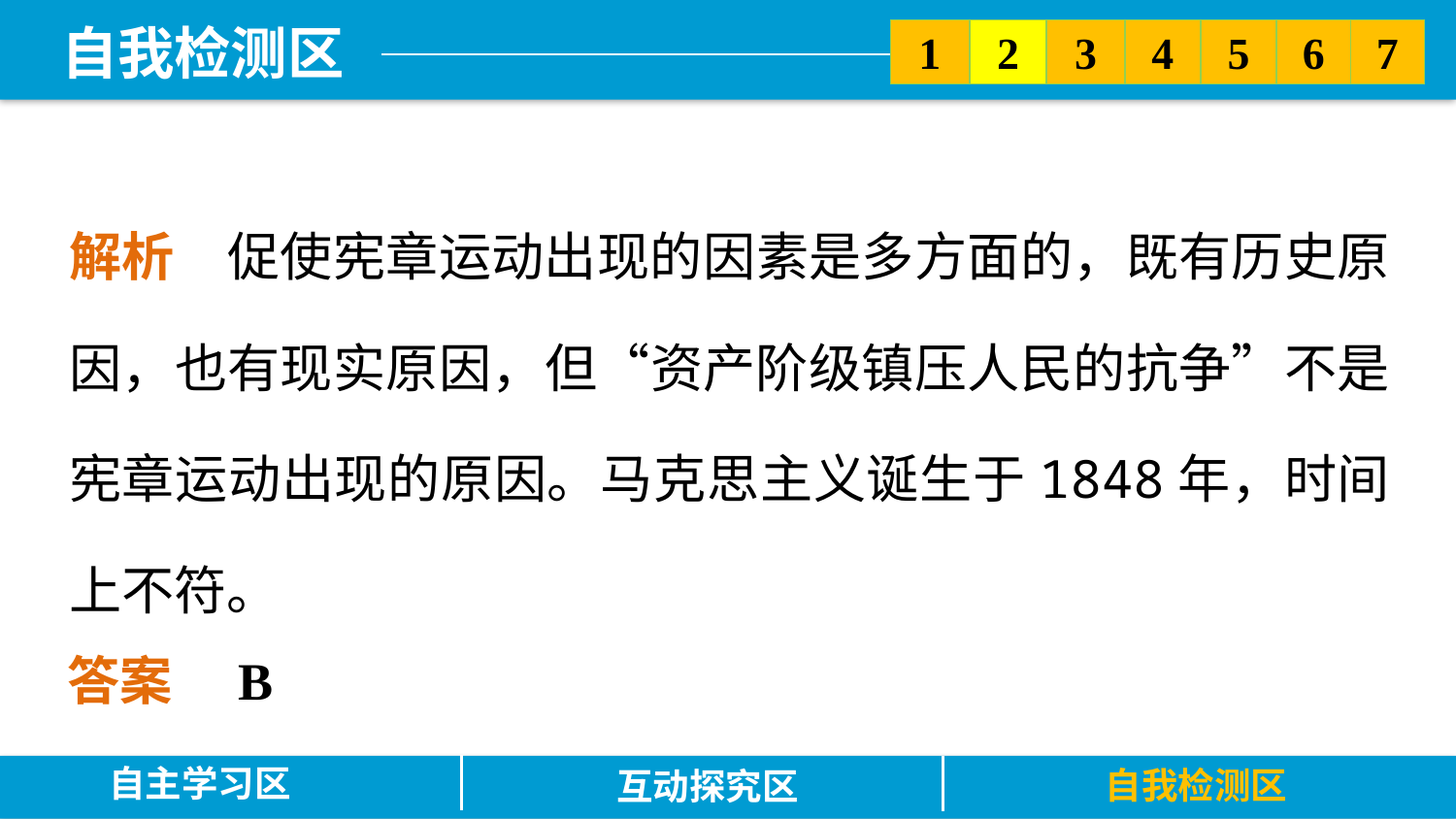

5
6
2
3
7
1
4
解析　促使宪章运动出现的因素是多方面的，既有历史原因，也有现实原因，但“资产阶级镇压人民的抗争”不是宪章运动出现的原因。马克思主义诞生于1848年，时间上不符。
答案　B
自主学习区
自我检测区
互动探究区